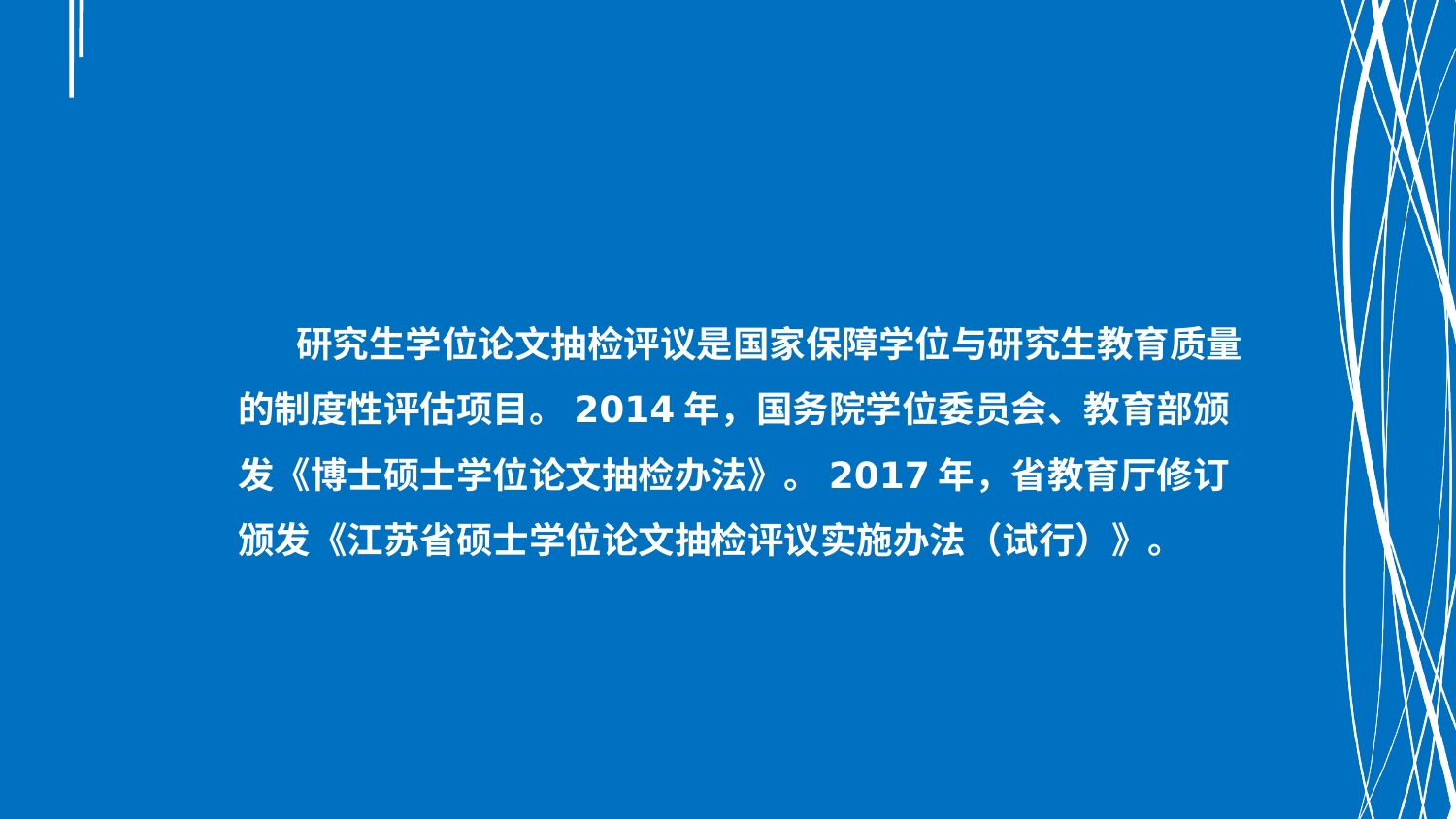

研究生学位论文抽检评议是国家保障学位与研究生教育质量的制度性评估项目。2014年，国务院学位委员会、教育部颁发《博士硕士学位论文抽检办法》。2017年，省教育厅修订颁发《江苏省硕士学位论文抽检评议实施办法（试行）》。